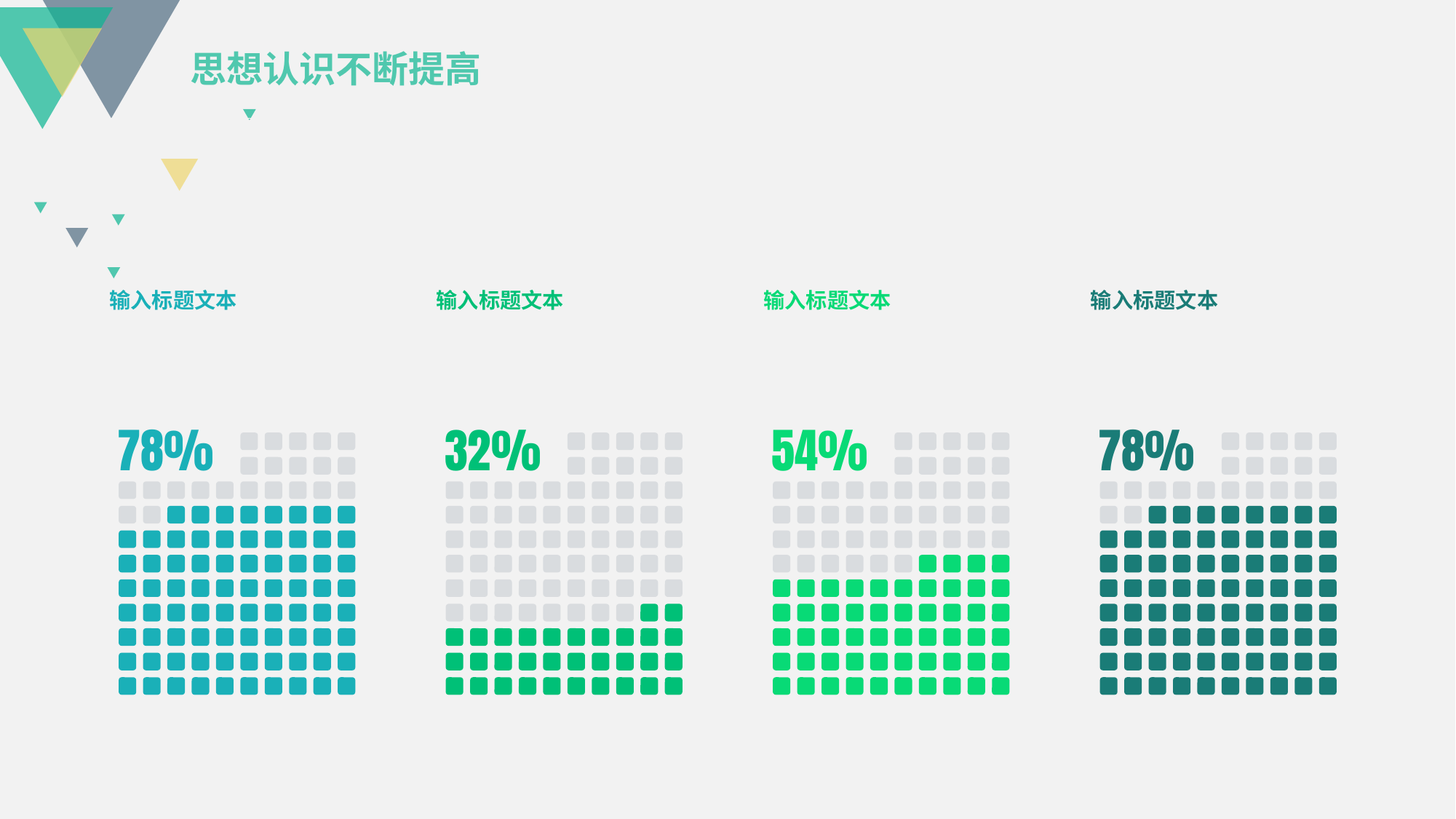

思想认识不断提高
输入标题文本
输入标题文本
输入标题文本
输入标题文本
78%

32%

54%

78%